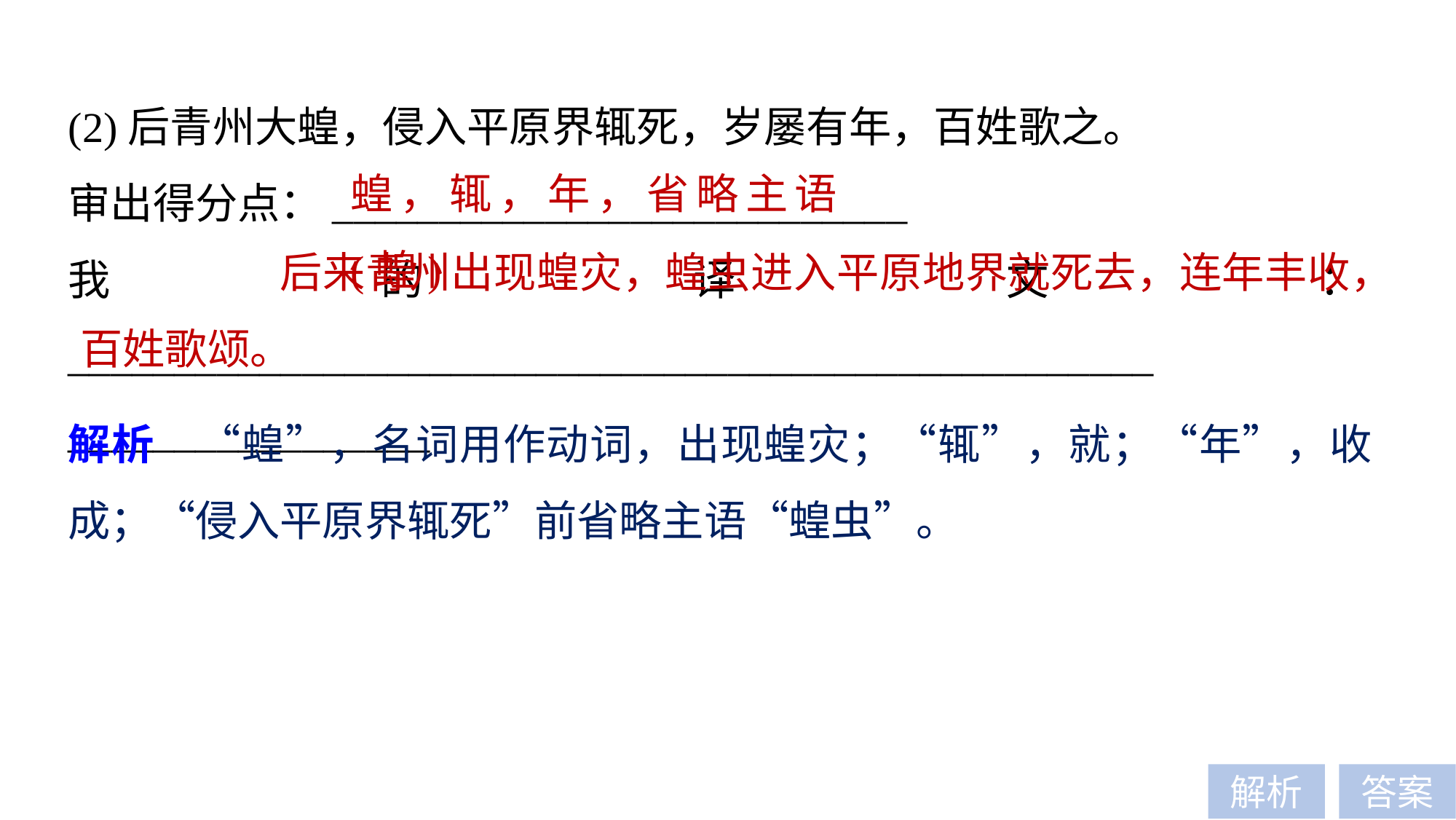

(2)后青州大蝗，侵入平原界辄死，岁屡有年，百姓歌之。
审出得分点：___________________________
我的译文：___________________________________________________
_________________
蝗，辄，年，省略主语(蝗)
                   后来青州出现蝗灾，蝗虫进入平原地界就死去，连年丰收，百姓歌颂。
解析　“蝗”，名词用作动词，出现蝗灾；“辄”，就；“年”，收成；“侵入平原界辄死”前省略主语“蝗虫”。
解析
答案